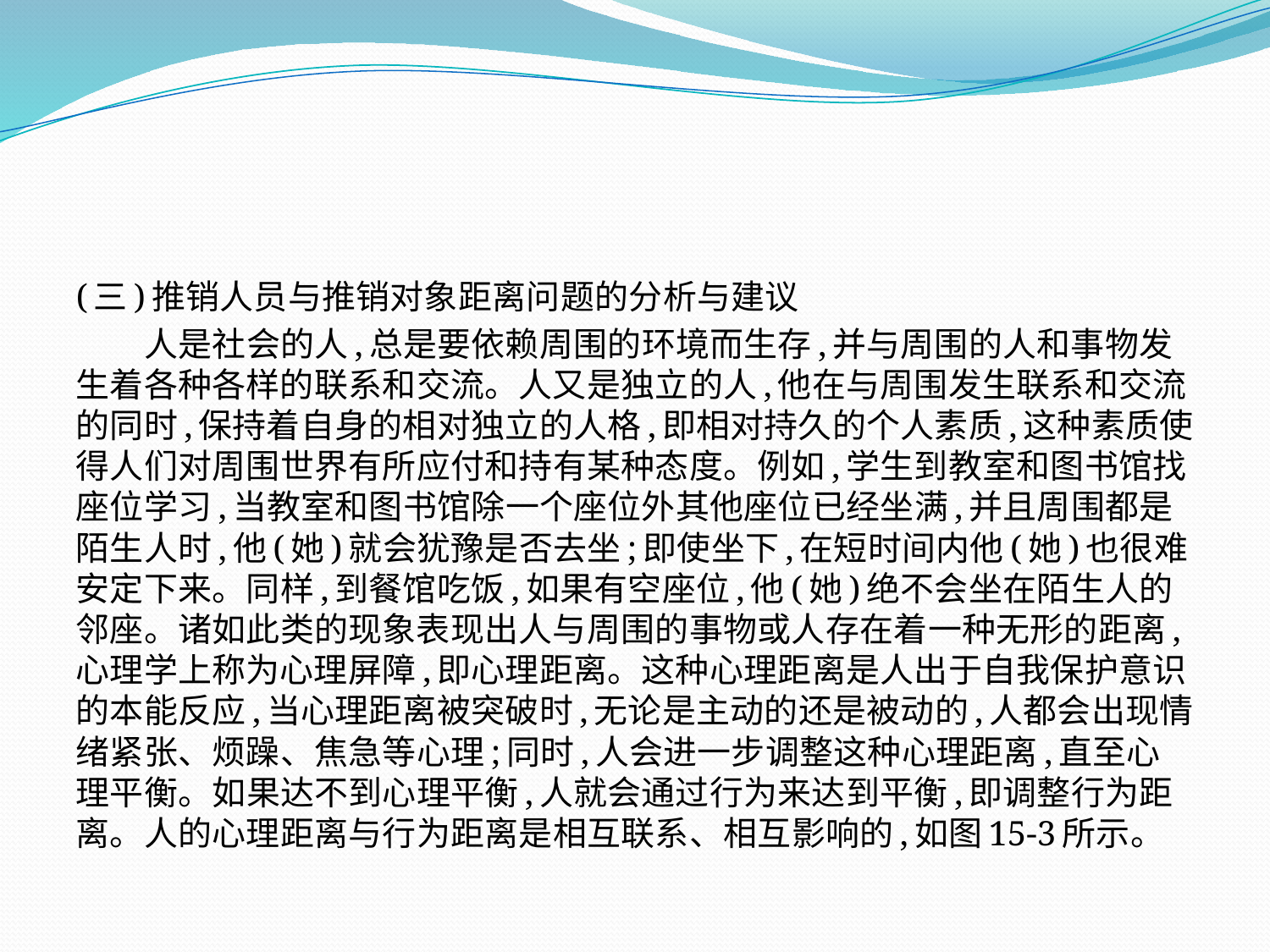

(三)推销人员与推销对象距离问题的分析与建议
　　人是社会的人,总是要依赖周围的环境而生存,并与周围的人和事物发生着各种各样的联系和交流。人又是独立的人,他在与周围发生联系和交流的同时,保持着自身的相对独立的人格,即相对持久的个人素质,这种素质使得人们对周围世界有所应付和持有某种态度。例如,学生到教室和图书馆找座位学习,当教室和图书馆除一个座位外其他座位已经坐满,并且周围都是陌生人时,他(她)就会犹豫是否去坐;即使坐下,在短时间内他(她)也很难安定下来。同样,到餐馆吃饭,如果有空座位,他(她)绝不会坐在陌生人的邻座。诸如此类的现象表现出人与周围的事物或人存在着一种无形的距离,心理学上称为心理屏障,即心理距离。这种心理距离是人出于自我保护意识的本能反应,当心理距离被突破时,无论是主动的还是被动的,人都会出现情绪紧张、烦躁、焦急等心理;同时,人会进一步调整这种心理距离,直至心理平衡。如果达不到心理平衡,人就会通过行为来达到平衡,即调整行为距离。人的心理距离与行为距离是相互联系、相互影响的,如图15-3所示。